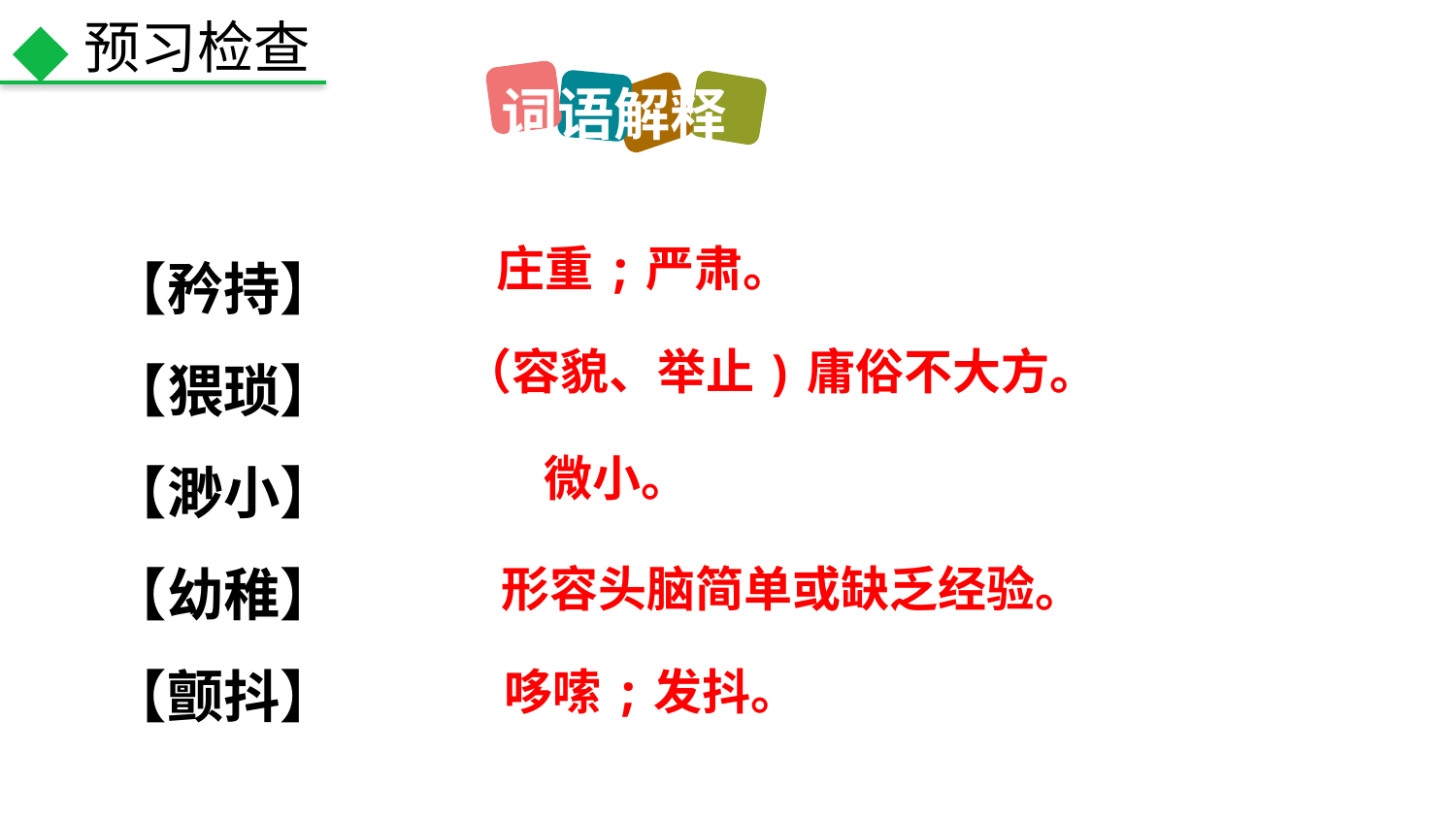

预习检查

词语解释

【矜持】
【猥琐】
【渺小】
【幼稚】
【颤抖】
庄重;严肃。
（容貌、举止)庸俗不大方。
微小。
形容头脑简单或缺乏经验。
哆嗦;发抖。